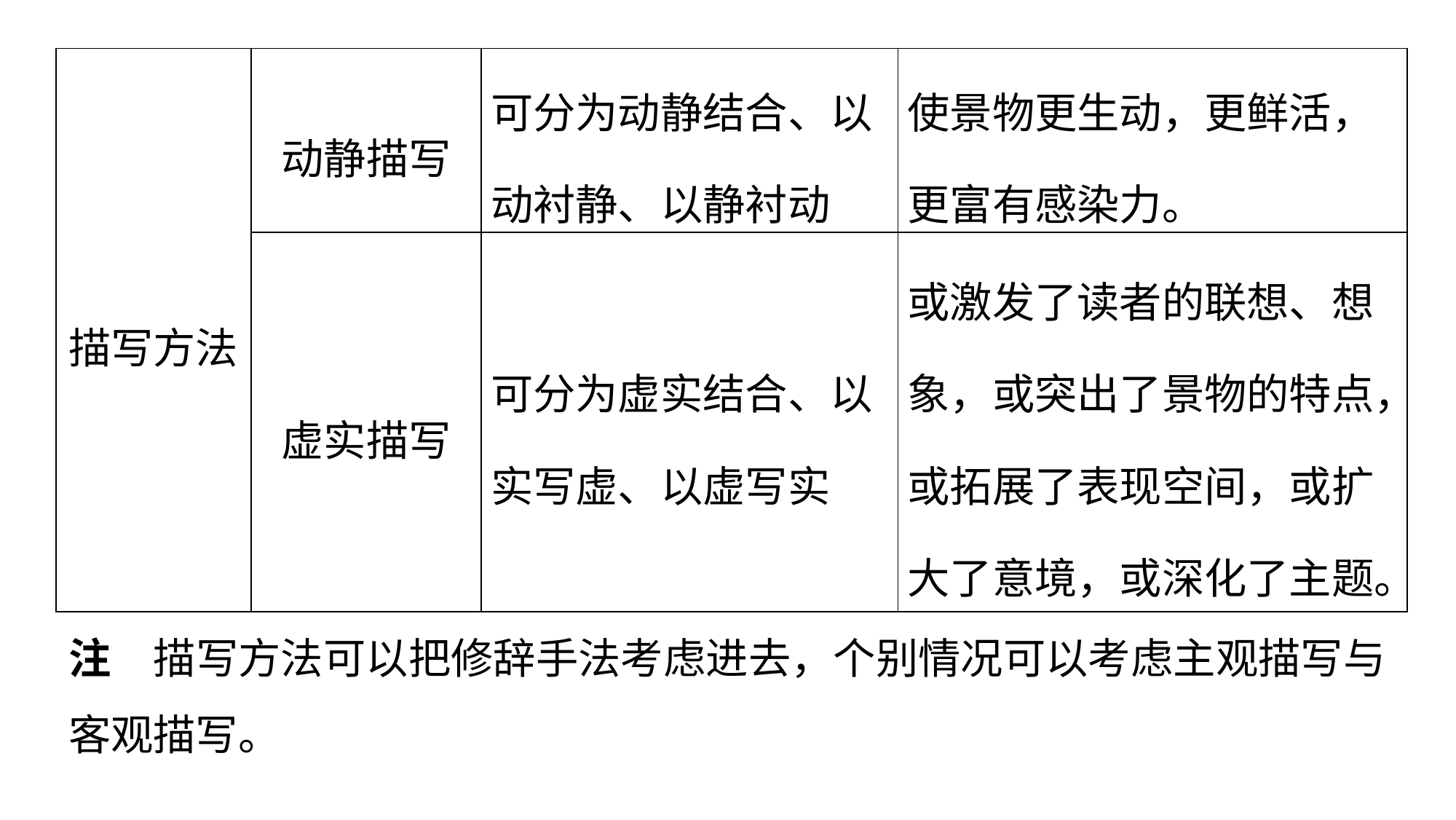

| 描写方法 | 动静描写 | 可分为动静结合、以动衬静、以静衬动 | 使景物更生动，更鲜活，更富有感染力。 |
| --- | --- | --- | --- |
|  | 虚实描写 | 可分为虚实结合、以实写虚、以虚写实 | 或激发了读者的联想、想象，或突出了景物的特点，或拓展了表现空间，或扩大了意境，或深化了主题。 |
注　描写方法可以把修辞手法考虑进去，个别情况可以考虑主观描写与客观描写。